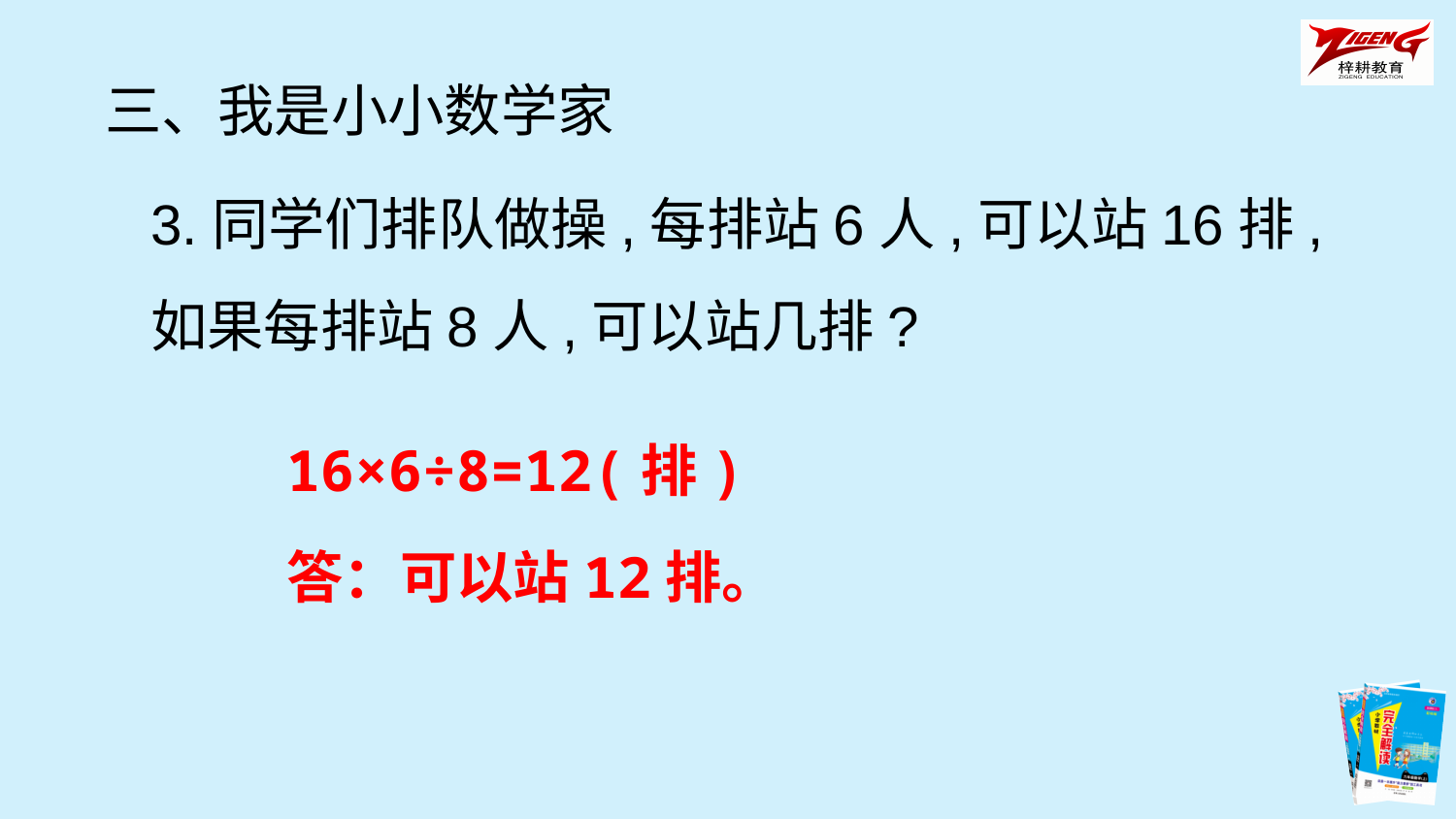

三、我是小小数学家
3.同学们排队做操,每排站6人,可以站16排,如果每排站8人,可以站几排?
16×6÷8=12(排)
答：可以站12排。